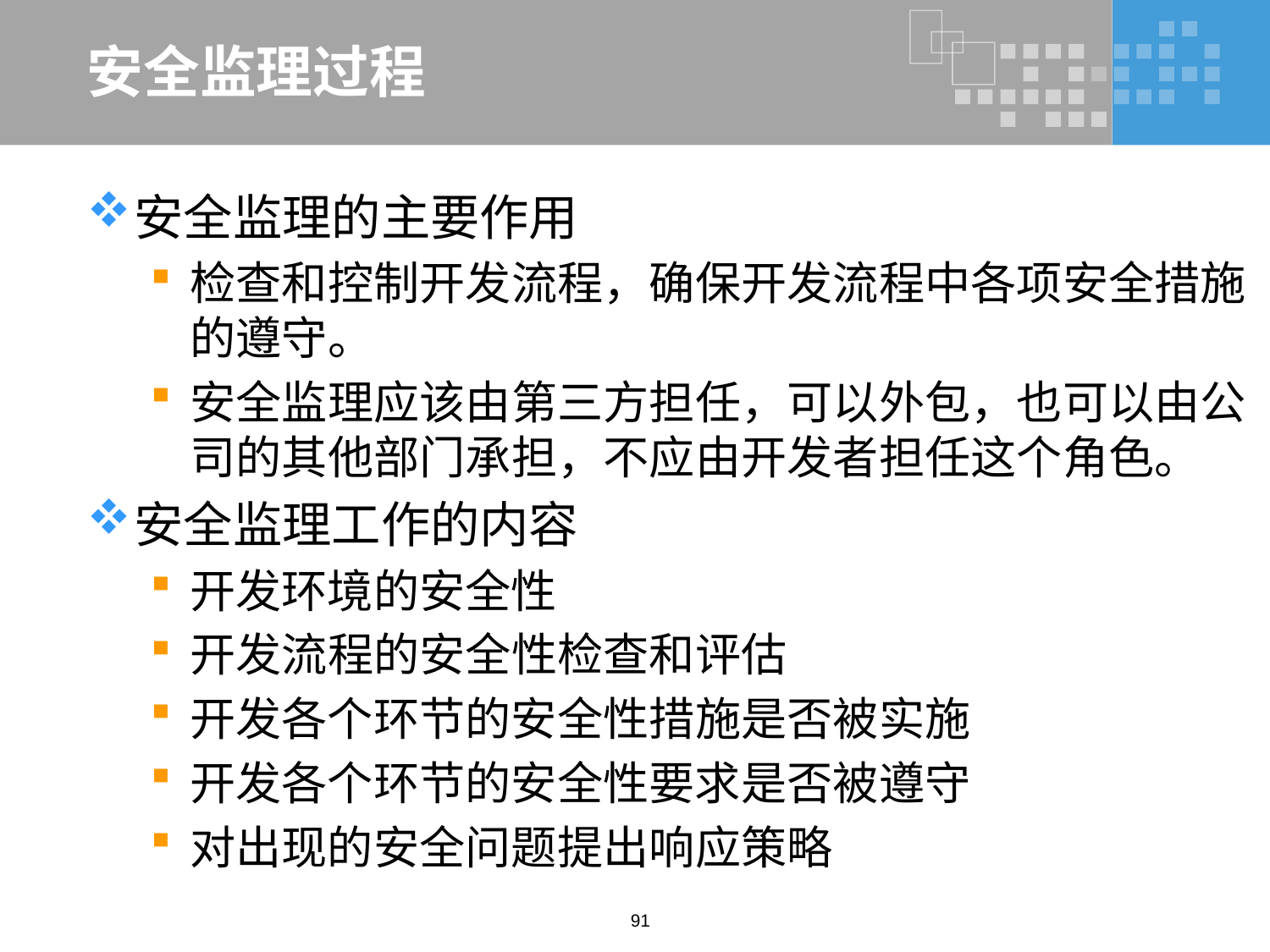

# 安全监理过程
安全监理的主要作用
检查和控制开发流程，确保开发流程中各项安全措施的遵守。
安全监理应该由第三方担任，可以外包，也可以由公司的其他部门承担，不应由开发者担任这个角色。
安全监理工作的内容
开发环境的安全性
开发流程的安全性检查和评估
开发各个环节的安全性措施是否被实施
开发各个环节的安全性要求是否被遵守
对出现的安全问题提出响应策略
91